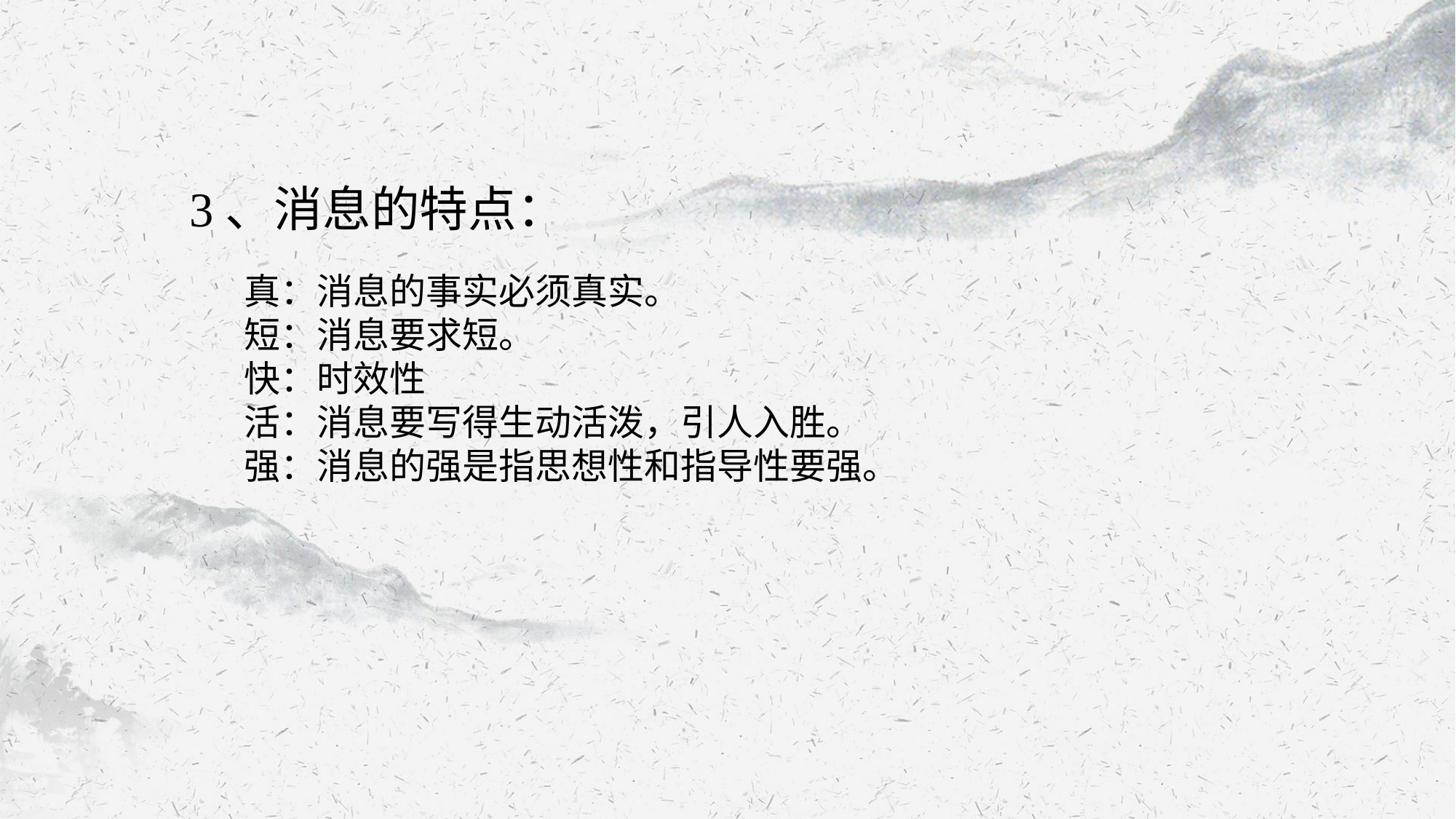

3、消息的特点：
真：消息的事实必须真实。
短：消息要求短。
快：时效性
活：消息要写得生动活泼，引人入胜。
强：消息的强是指思想性和指导性要强。